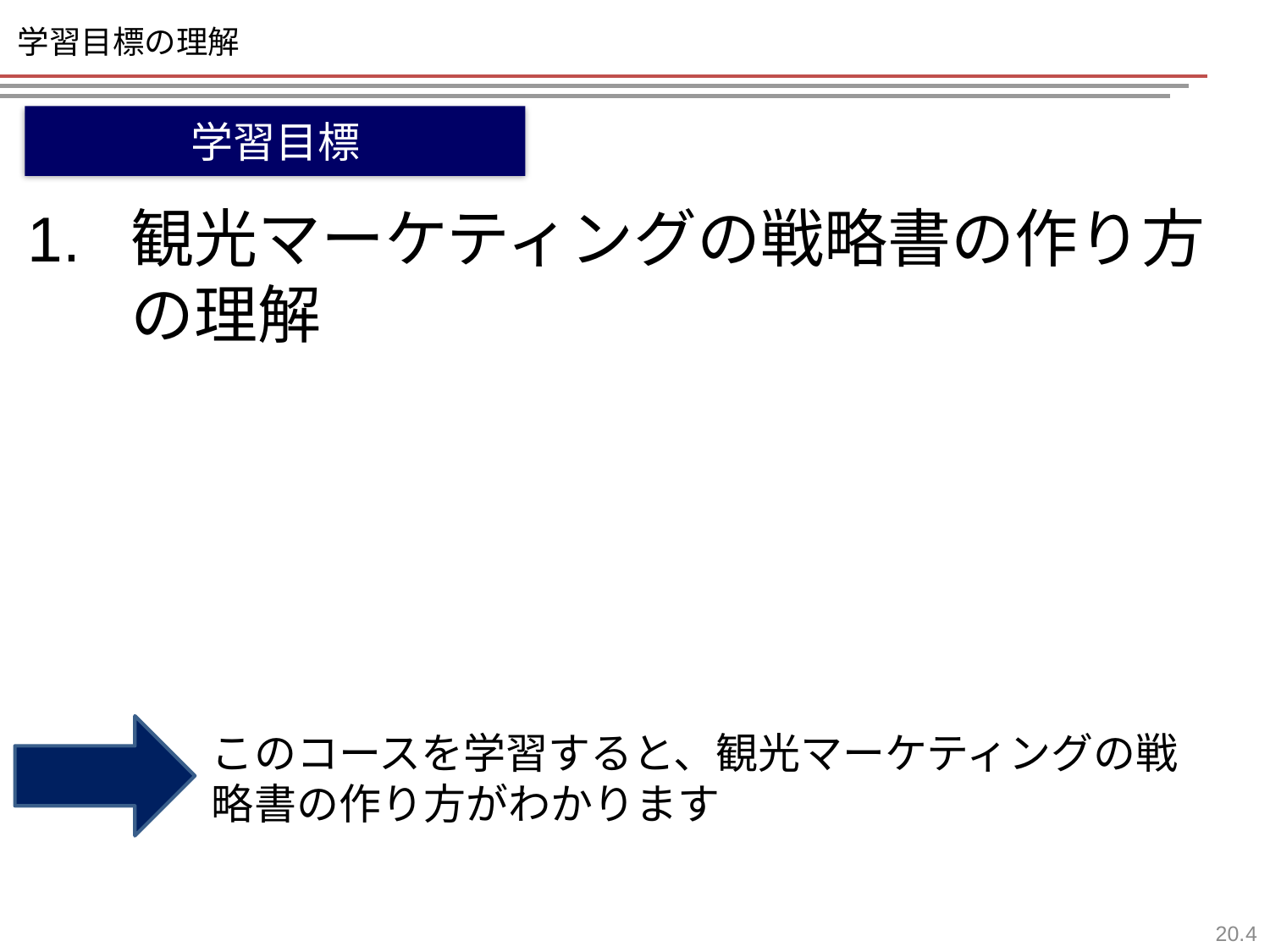

# 学習目標の理解
学習目標
観光マーケティングの戦略書の作り方の理解

このコースを学習すると、観光マーケティングの戦略書の作り方がわかります
4